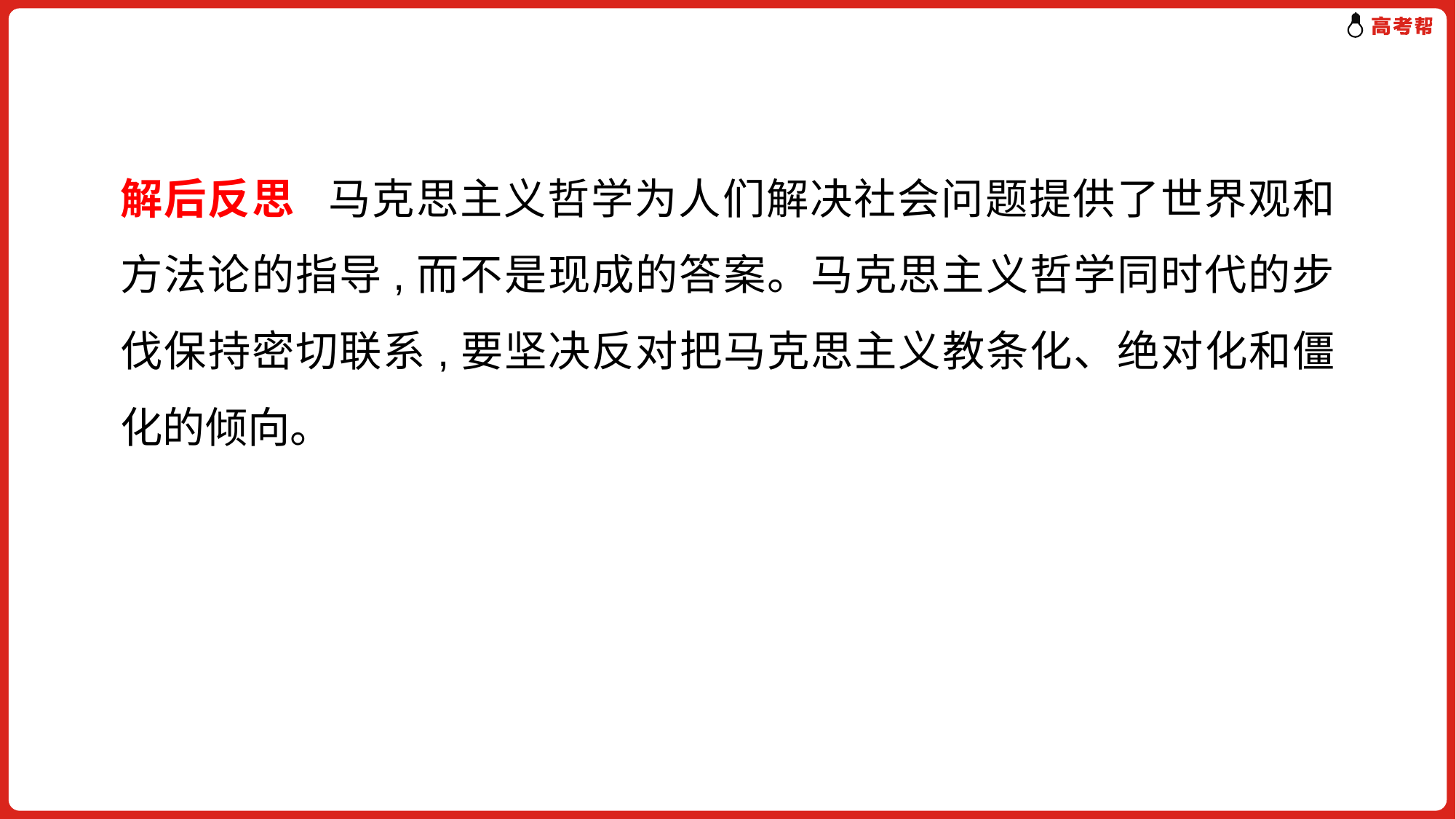

解后反思   马克思主义哲学为人们解决社会问题提供了世界观和方法论的指导,而不是现成的答案。马克思主义哲学同时代的步伐保持密切联系,要坚决反对把马克思主义教条化、绝对化和僵化的倾向。